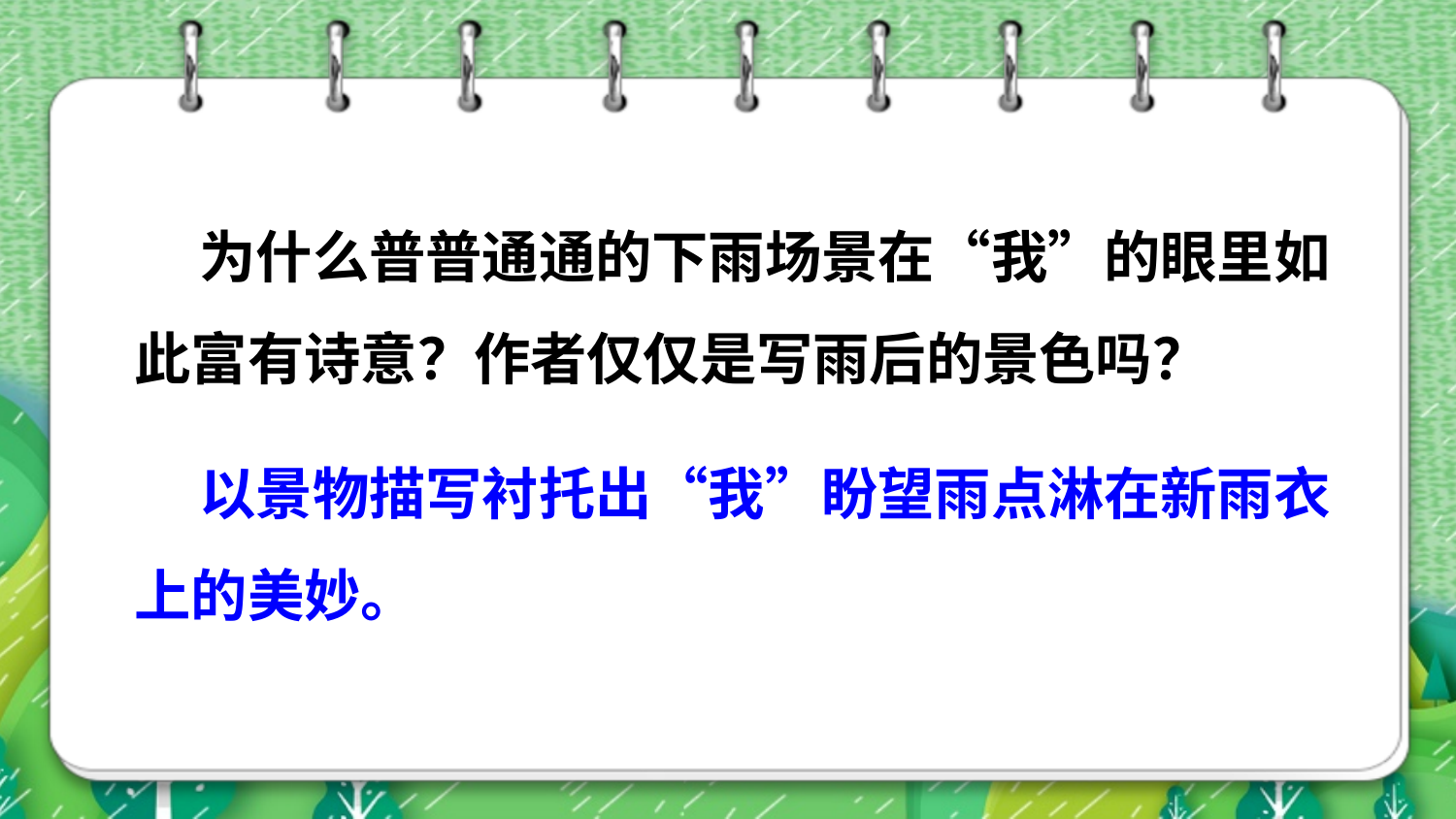

为什么普普通通的下雨场景在“我”的眼里如此富有诗意？作者仅仅是写雨后的景色吗？
    以景物描写衬托出“我”盼望雨点淋在新雨衣上的美妙。